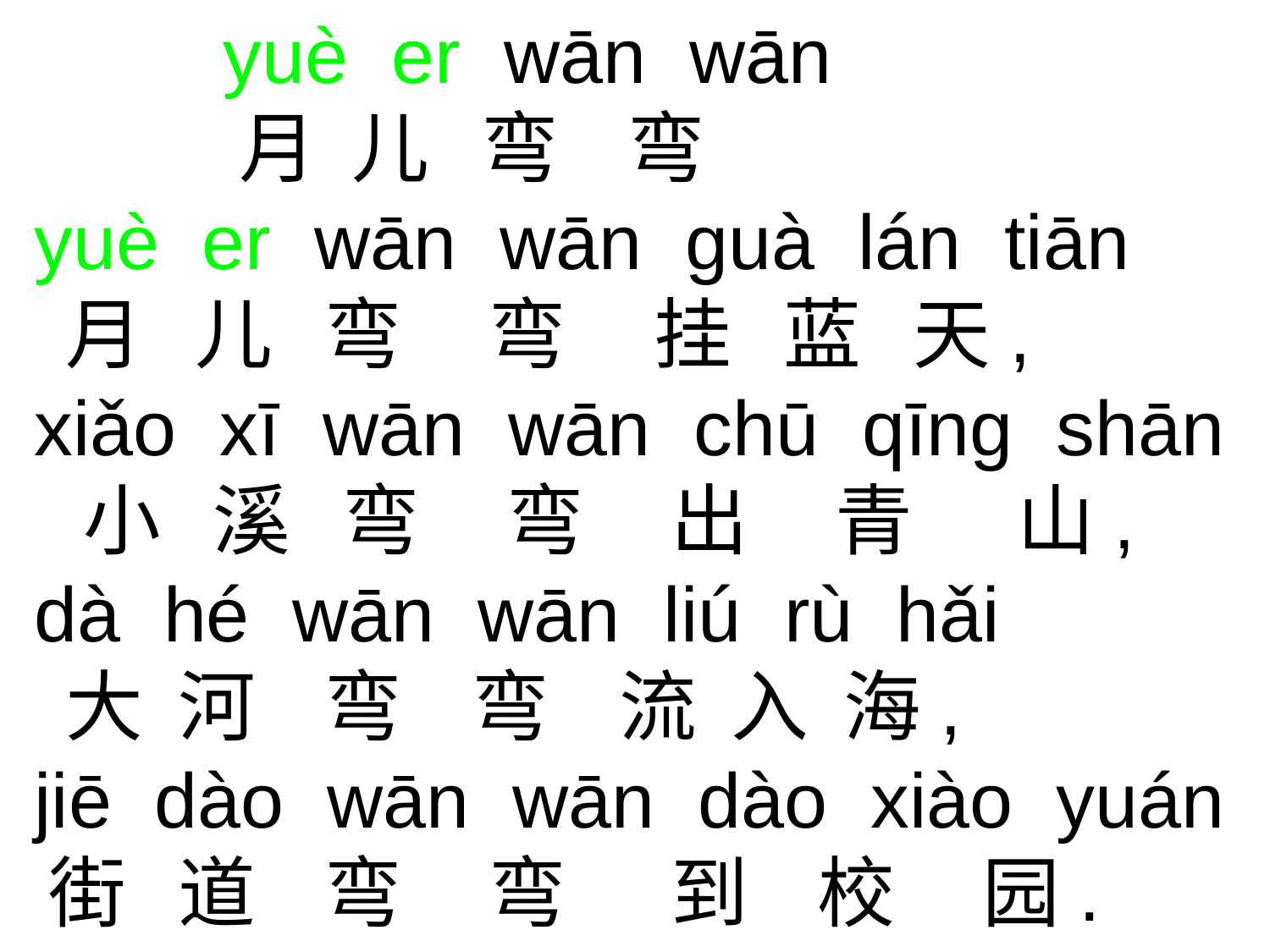

yuè  er  wān  wān
            月  儿   弯    弯
 yuè  er  wān  wān  guà  lán  tiān
  月   儿   弯     弯     挂   蓝   天,
 xiǎo  xī  wān  wān  chū  qīng  shān
   小   溪   弯     弯     出     青      山,
 dà  hé  wān  wān  liú  rù  hǎi
  大  河    弯    弯    流  入  海,
 jiē  dào  wān  wān  dào  xiào  yuán
 街   道    弯     弯      到    校     园.